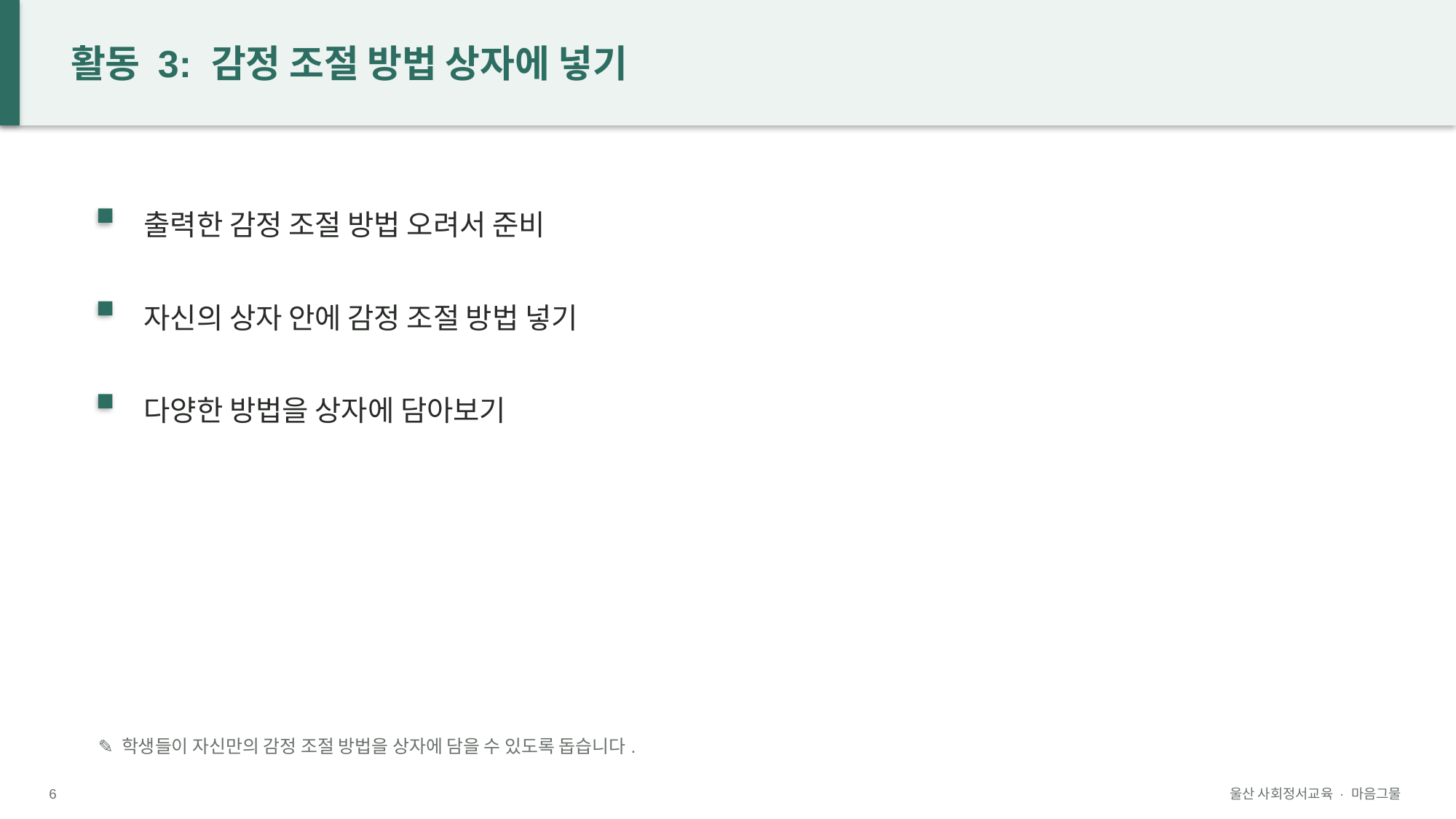

활동 3: 감정 조절 방법 상자에 넣기
출력한 감정 조절 방법 오려서 준비

자신의 상자 안에 감정 조절 방법 넣기

다양한 방법을 상자에 담아보기

✎ 학생들이 자신만의 감정 조절 방법을 상자에 담을 수 있도록 돕습니다.
6
울산 사회정서교육 · 마음그물